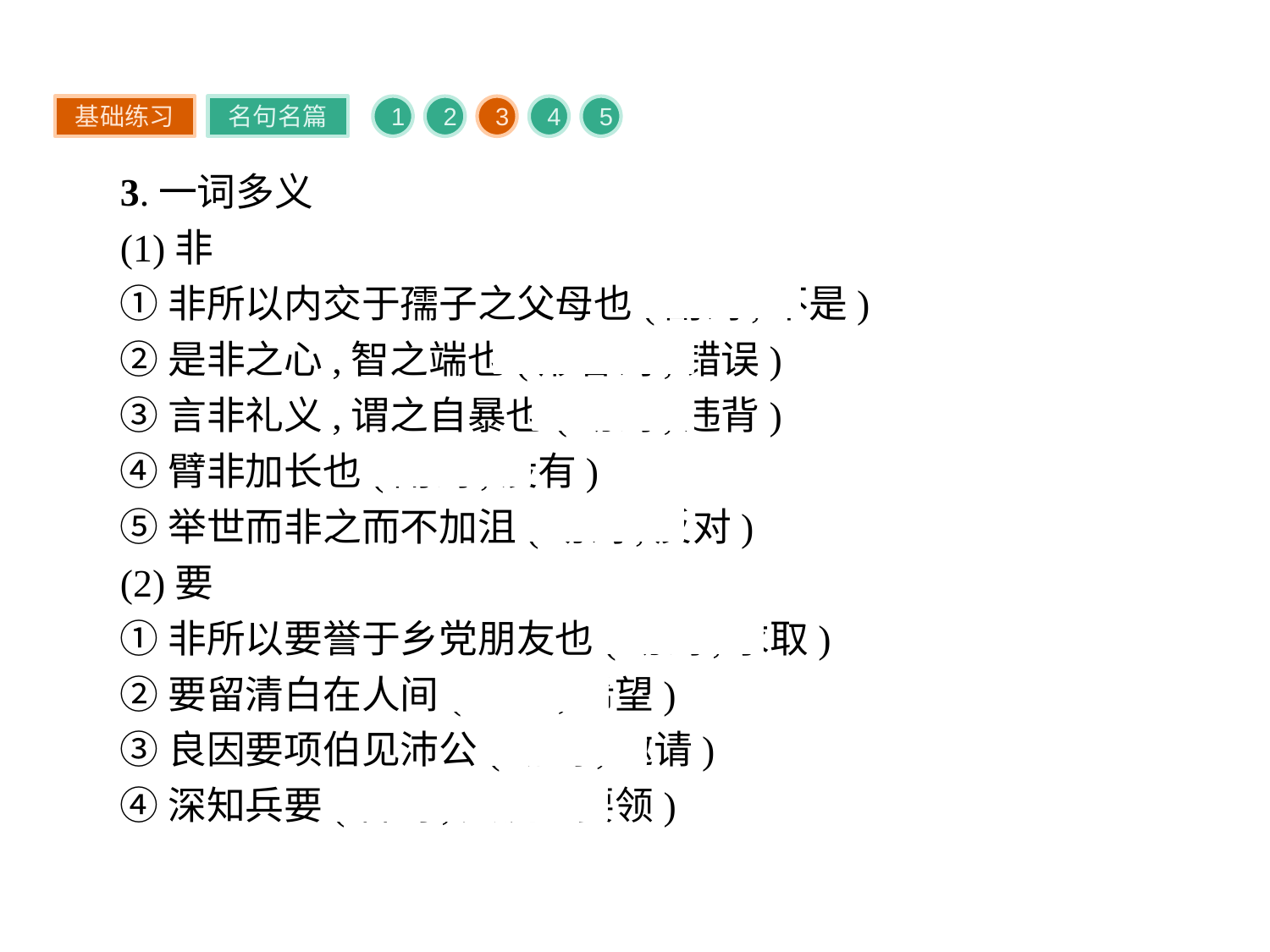

基础练习
名句名篇
1
2
3
4
5
3.一词多义
(1)非
①非所以内交于孺子之父母也(副词,不是)
②是非之心,智之端也(形容词,错误)
③言非礼义,谓之自暴也(动词,违背)
④臂非加长也(副词,没有)
⑤举世而非之而不加沮(动词,反对)
(2)要
①非所以要誉于乡党朋友也(动词,求取)
②要留清白在人间(动词,希望)
③良因要项伯见沛公(动词,邀请)
④深知兵要(名词,关键、要领)